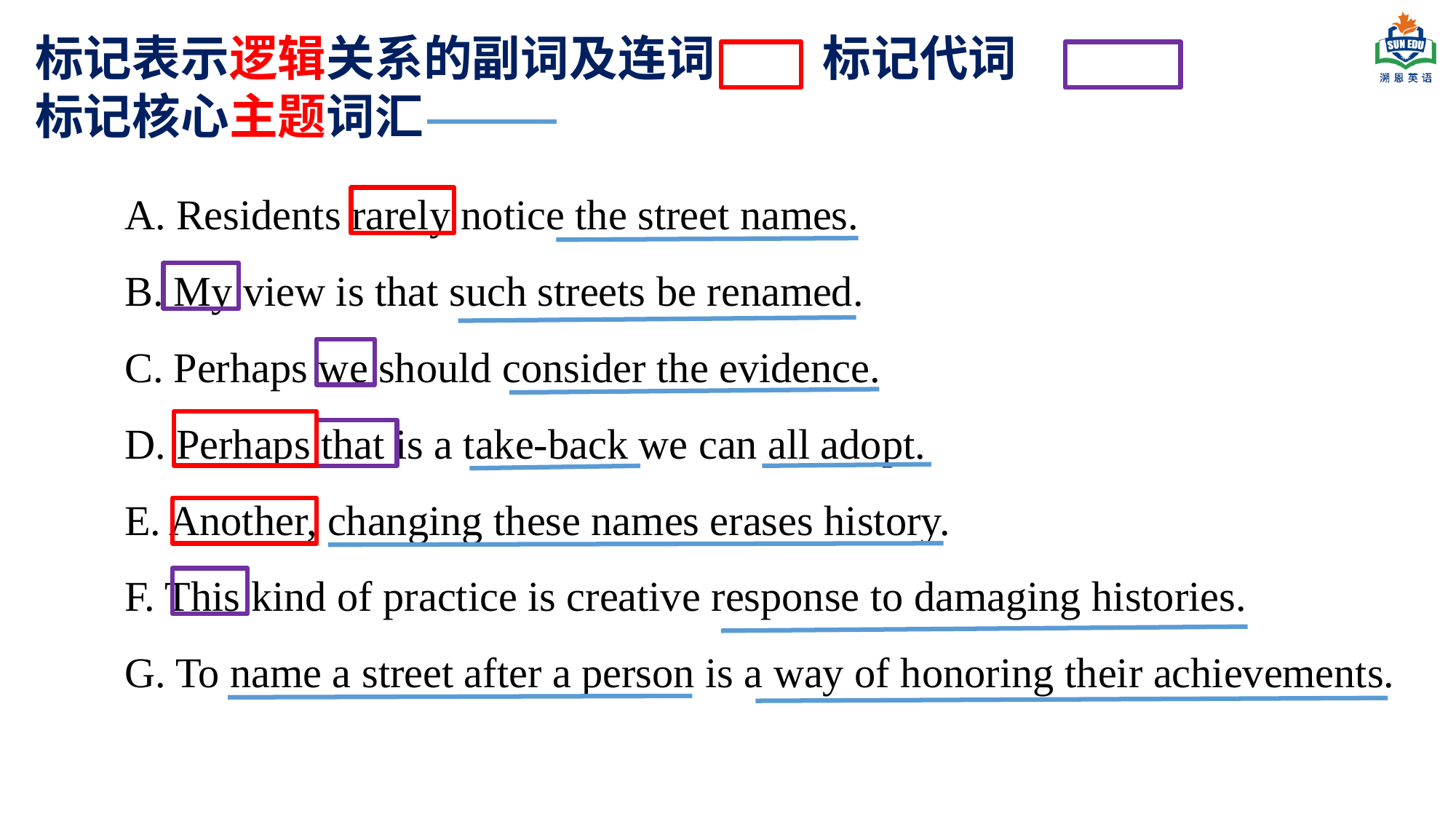

标记表示逻辑关系的副词及连词        标记代词
标记核心主题词汇

A. Residents rarely notice the street names.
B. My view is that such streets be renamed.
C. Perhaps we should consider the evidence.
D. Perhaps that is a take-back we can all adopt.
E. Another, changing these names erases history.
F. This kind of practice is creative response to damaging histories.
G. To name a street after a person is a way of honoring their achievements.